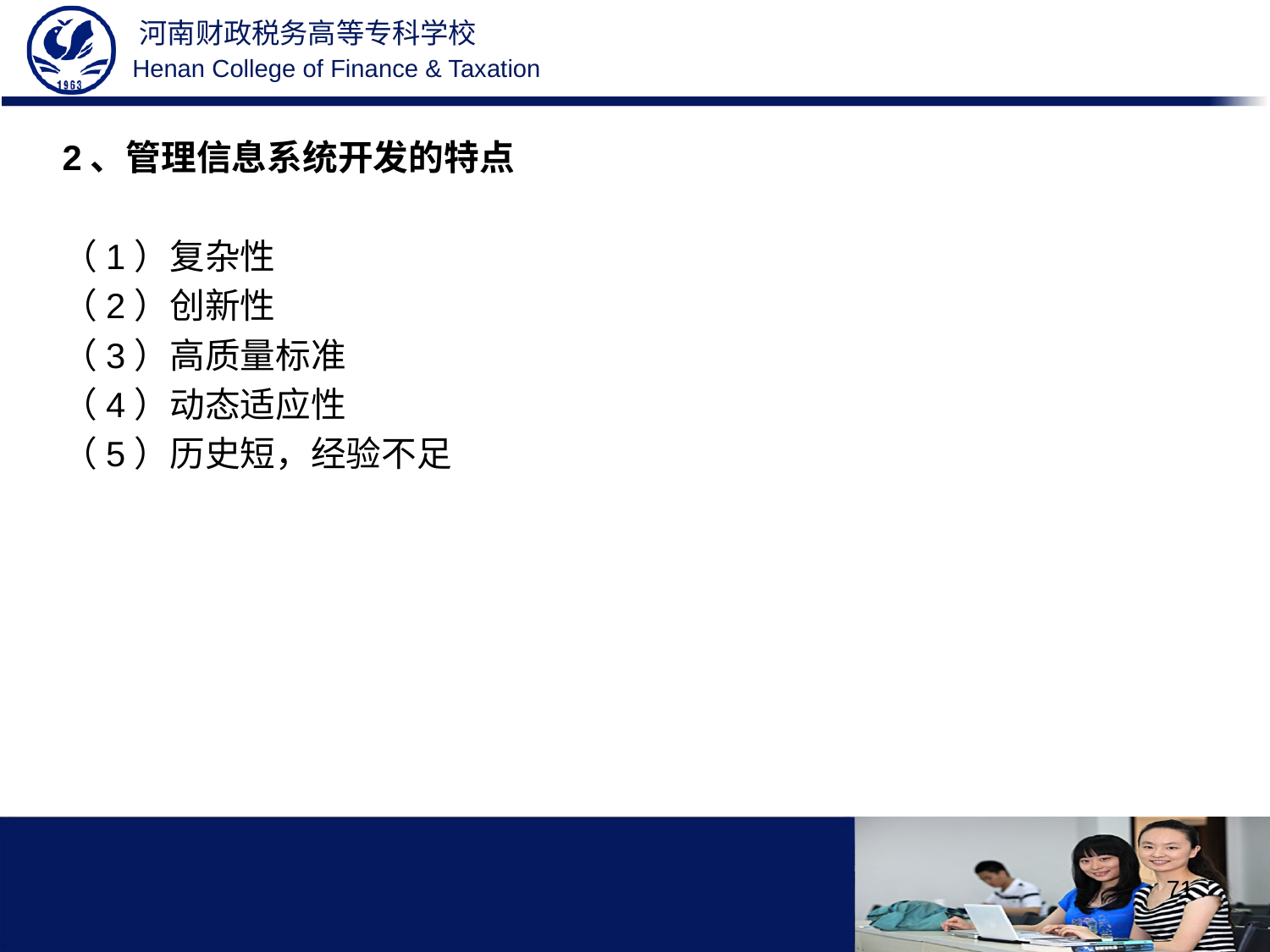

2、管理信息系统开发的特点

（1）复杂性
（2）创新性
（3）高质量标准
（4）动态适应性
（5）历史短，经验不足

71